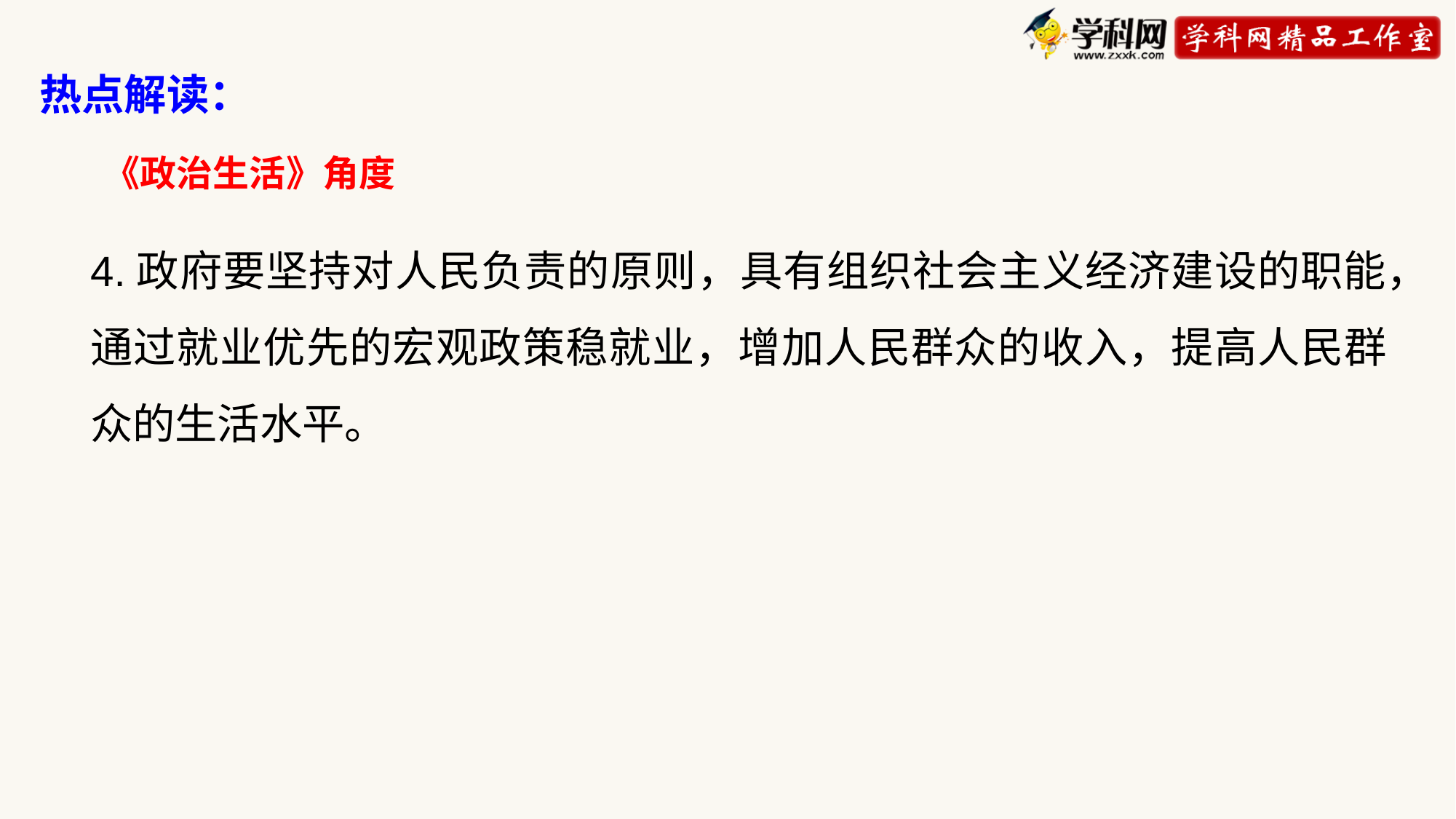

热点解读：
《政治生活》角度
4.政府要坚持对人民负责的原则，具有组织社会主义经济建设的职能，通过就业优先的宏观政策稳就业，增加人民群众的收入，提高人民群众的生活水平。